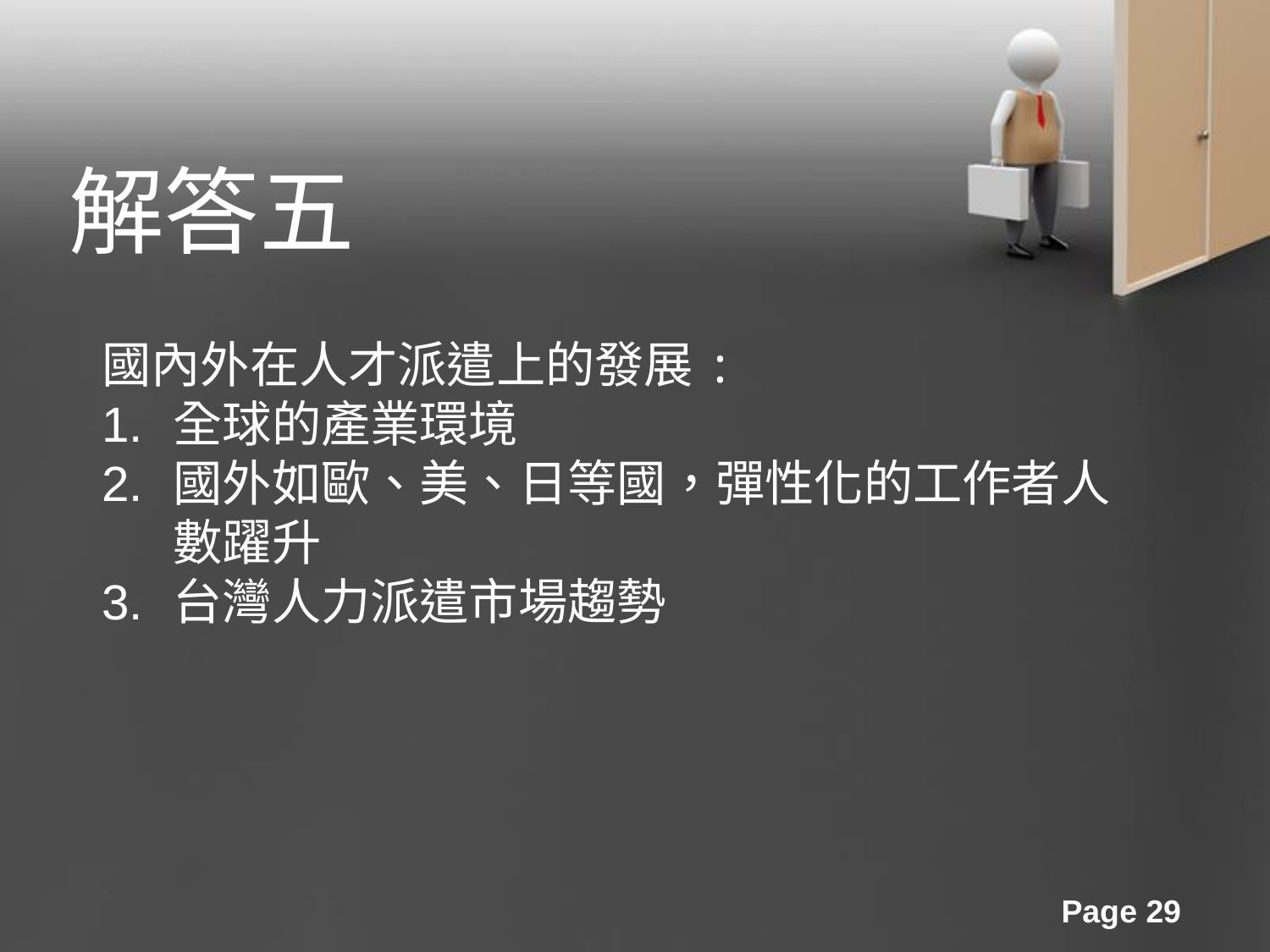

解答五

國內外在人才派遣上的發展:
全球的產業環境
國外如歐、美、日等國，彈性化的工作者人數躍升
台灣人力派遣市場趨勢